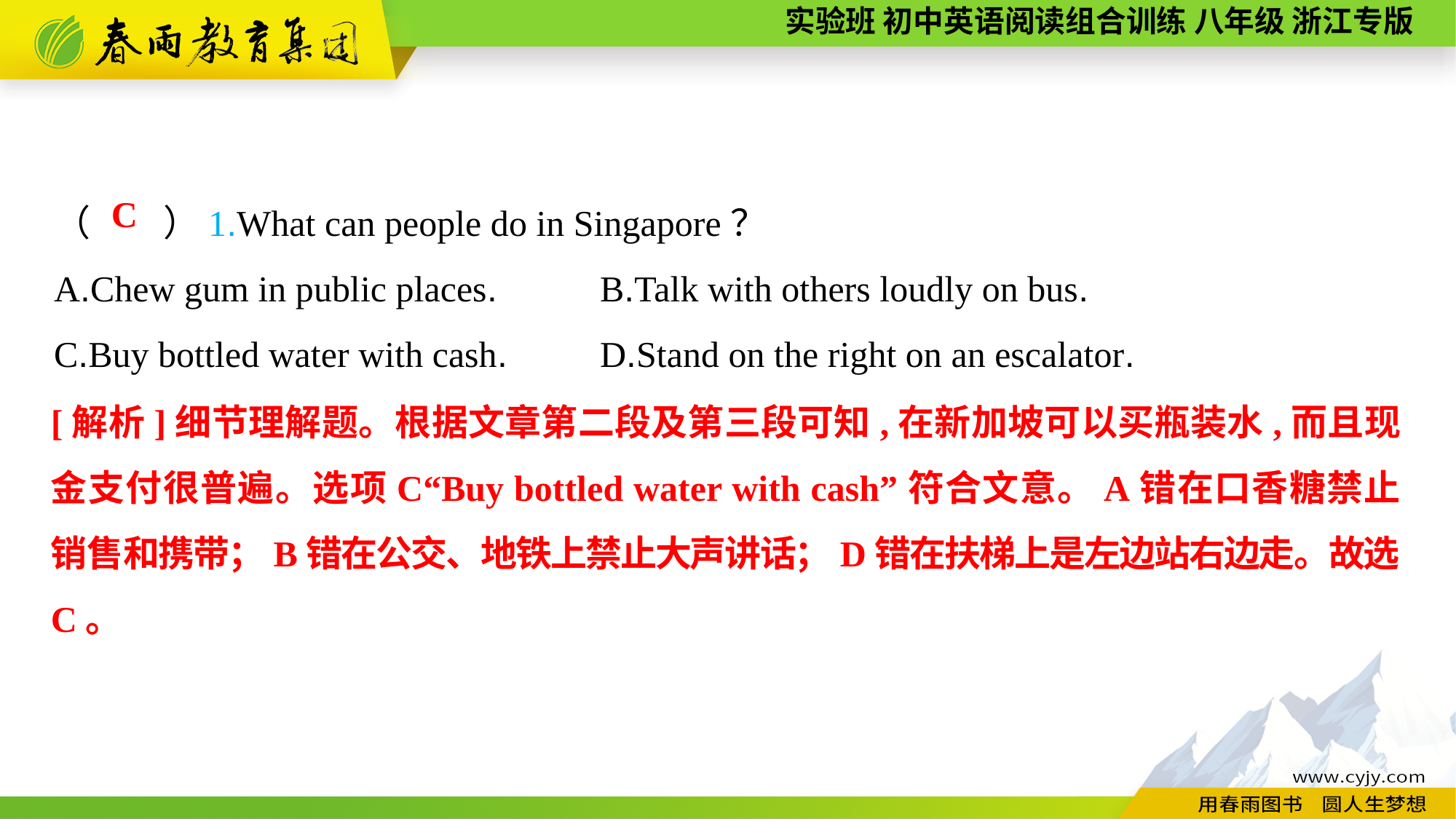

（　　）1.What can people do in Singapore？
A.Chew gum in public places.	B.Talk with others loudly on bus.
C.Buy bottled water with cash.	D.Stand on the right on an escalator.
C
[解析]细节理解题。根据文章第二段及第三段可知,在新加坡可以买瓶装水,而且现金支付很普遍。选项C“Buy bottled water with cash”符合文意。A错在口香糖禁止销售和携带；B错在公交、地铁上禁止大声讲话；D错在扶梯上是左边站右边走。故选C。